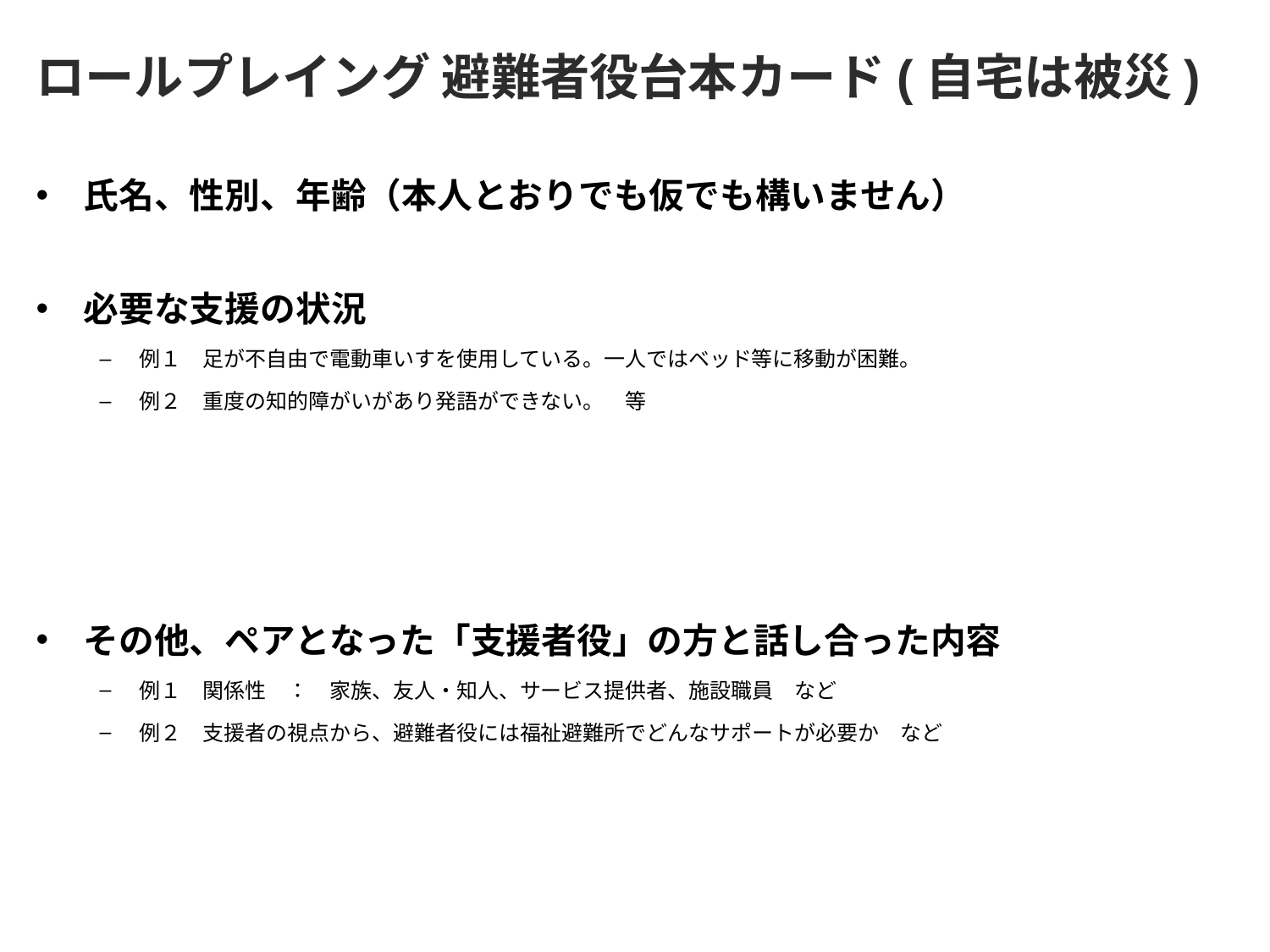

# ロールプレイング 避難者役台本カード(自宅は被災)
氏名、性別、年齢（本人とおりでも仮でも構いません）
必要な支援の状況
例１　足が不自由で電動車いすを使用している。一人ではベッド等に移動が困難。
例２　重度の知的障がいがあり発語ができない。　等

その他、ペアとなった「支援者役」の方と話し合った内容
例１　関係性　：　家族、友人・知人、サービス提供者、施設職員　など
例２　支援者の視点から、避難者役には福祉避難所でどんなサポートが必要か　など